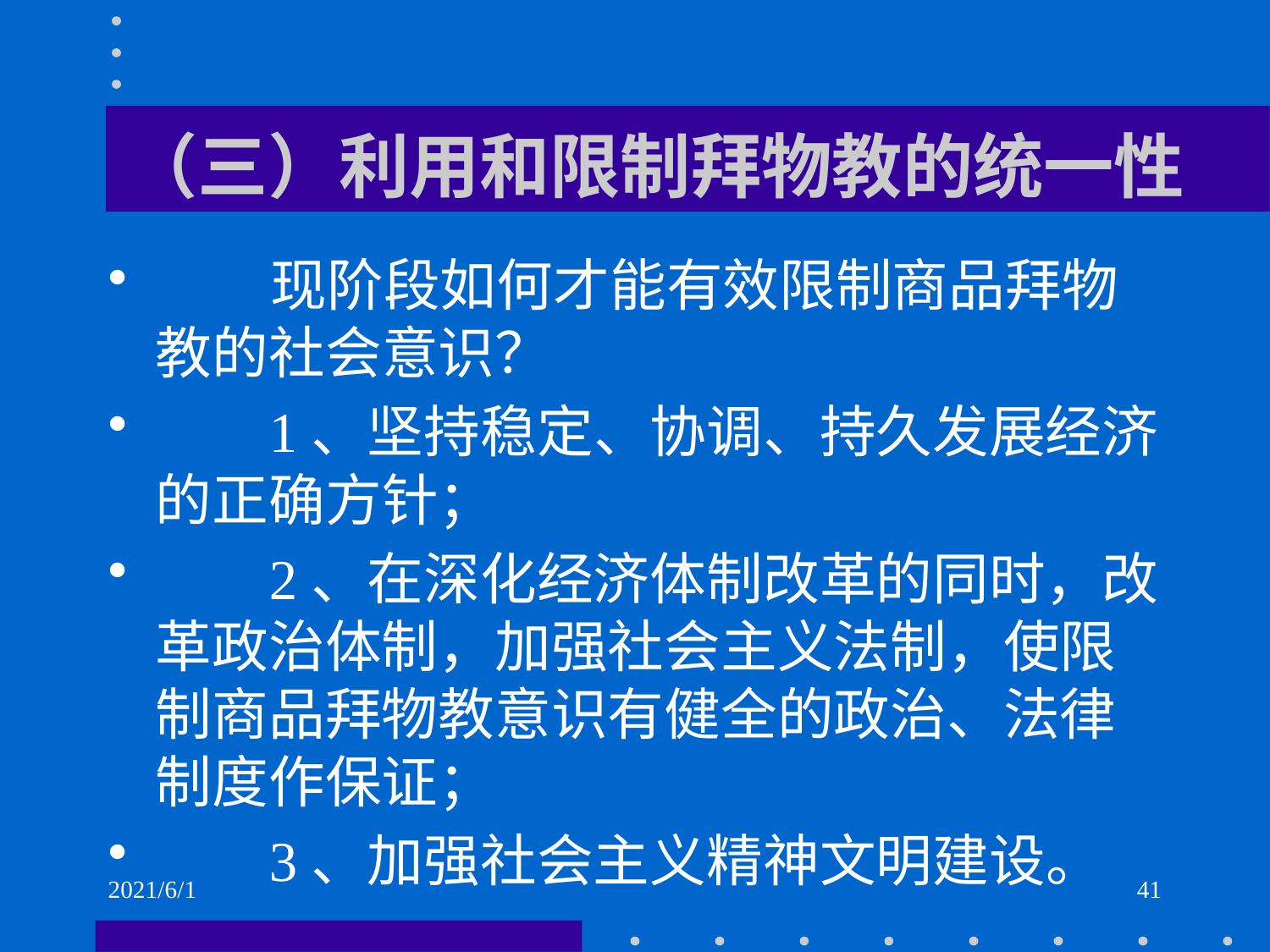

# （三）利用和限制拜物教的统一性
        现阶段如何才能有效限制商品拜物教的社会意识？
        1、坚持稳定、协调、持久发展经济的正确方针；
        2、在深化经济体制改革的同时，改革政治体制，加强社会主义法制，使限制商品拜物教意识有健全的政治、法律制度作保证；
        3、加强社会主义精神文明建设。
2021/6/1
41